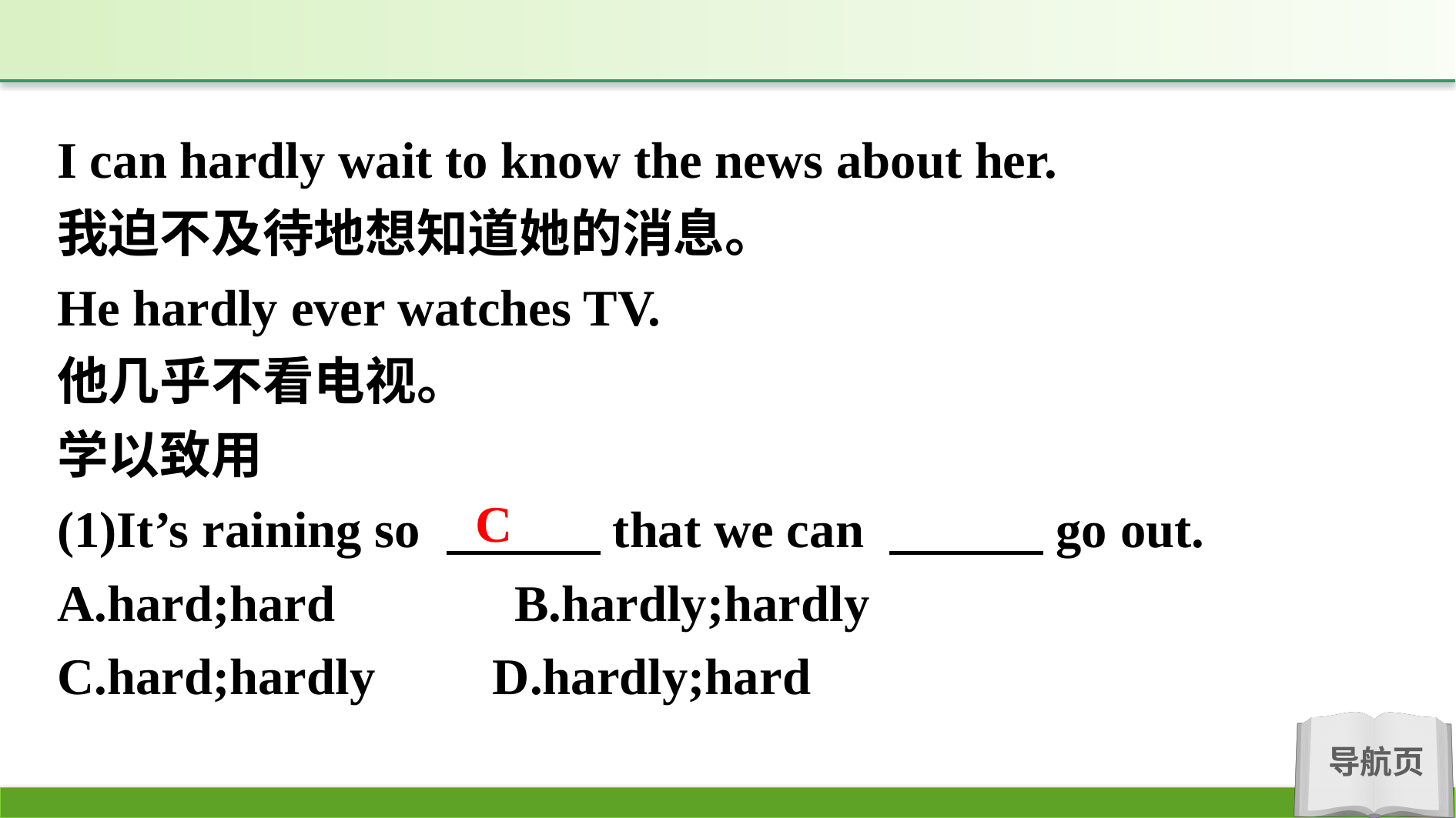

I can hardly wait to know the news about her.
我迫不及待地想知道她的消息。
He hardly ever watches TV.
他几乎不看电视。
学以致用
(1)It’s raining so 　　　that we can 　　　go out.
A.hard;hard　　　B.hardly;hardly
C.hard;hardly	   D.hardly;hard
C